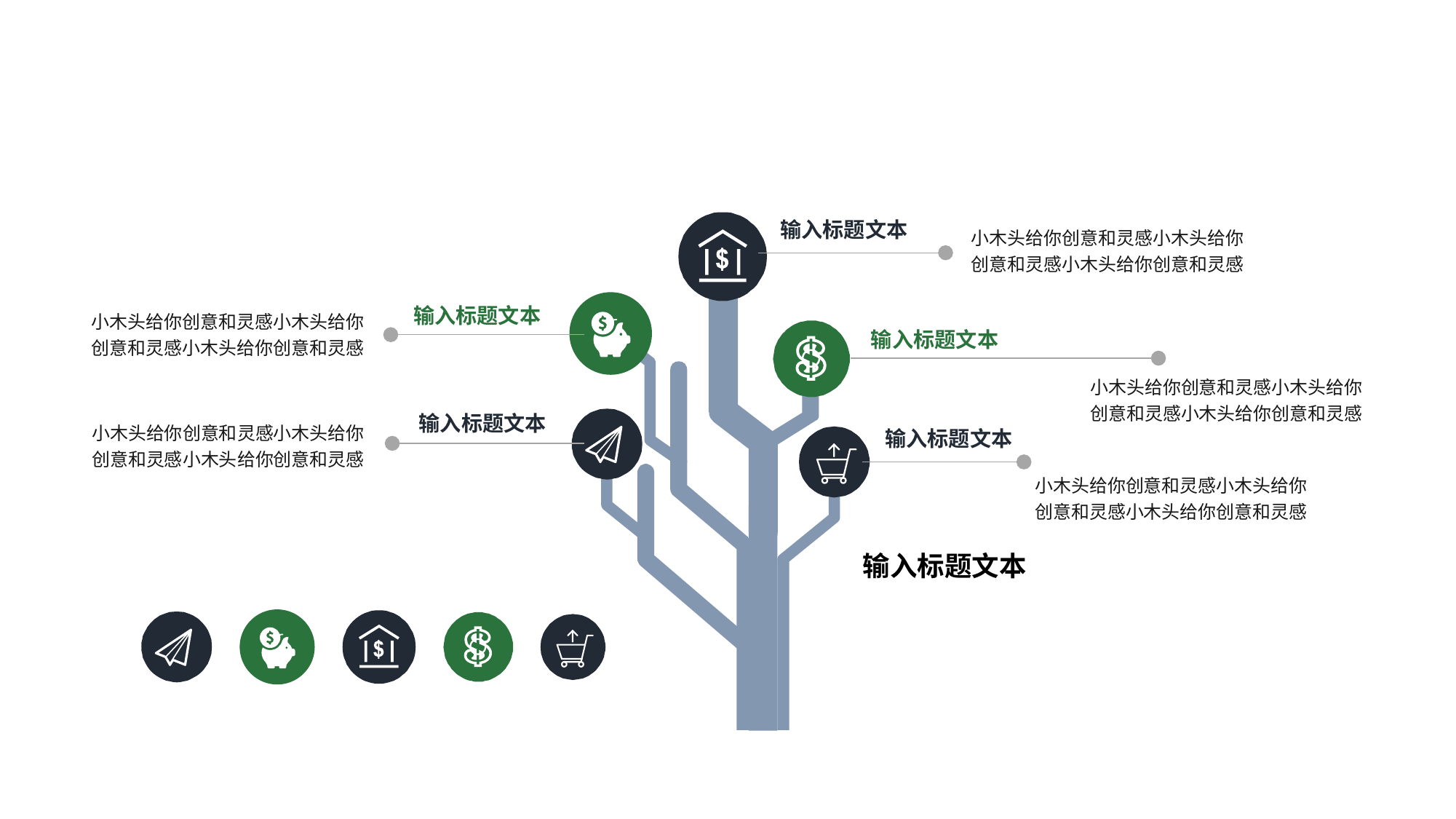

输入标题文本

小木头给你创意和灵感小木头给你创意和灵感小木头给你创意和灵感

输入标题文本
小木头给你创意和灵感小木头给你创意和灵感小木头给你创意和灵感

输入标题文本
小木头给你创意和灵感小木头给你创意和灵感小木头给你创意和灵感
输入标题文本

小木头给你创意和灵感小木头给你创意和灵感小木头给你创意和灵感
输入标题文本

小木头给你创意和灵感小木头给你创意和灵感小木头给你创意和灵感
输入标题文本